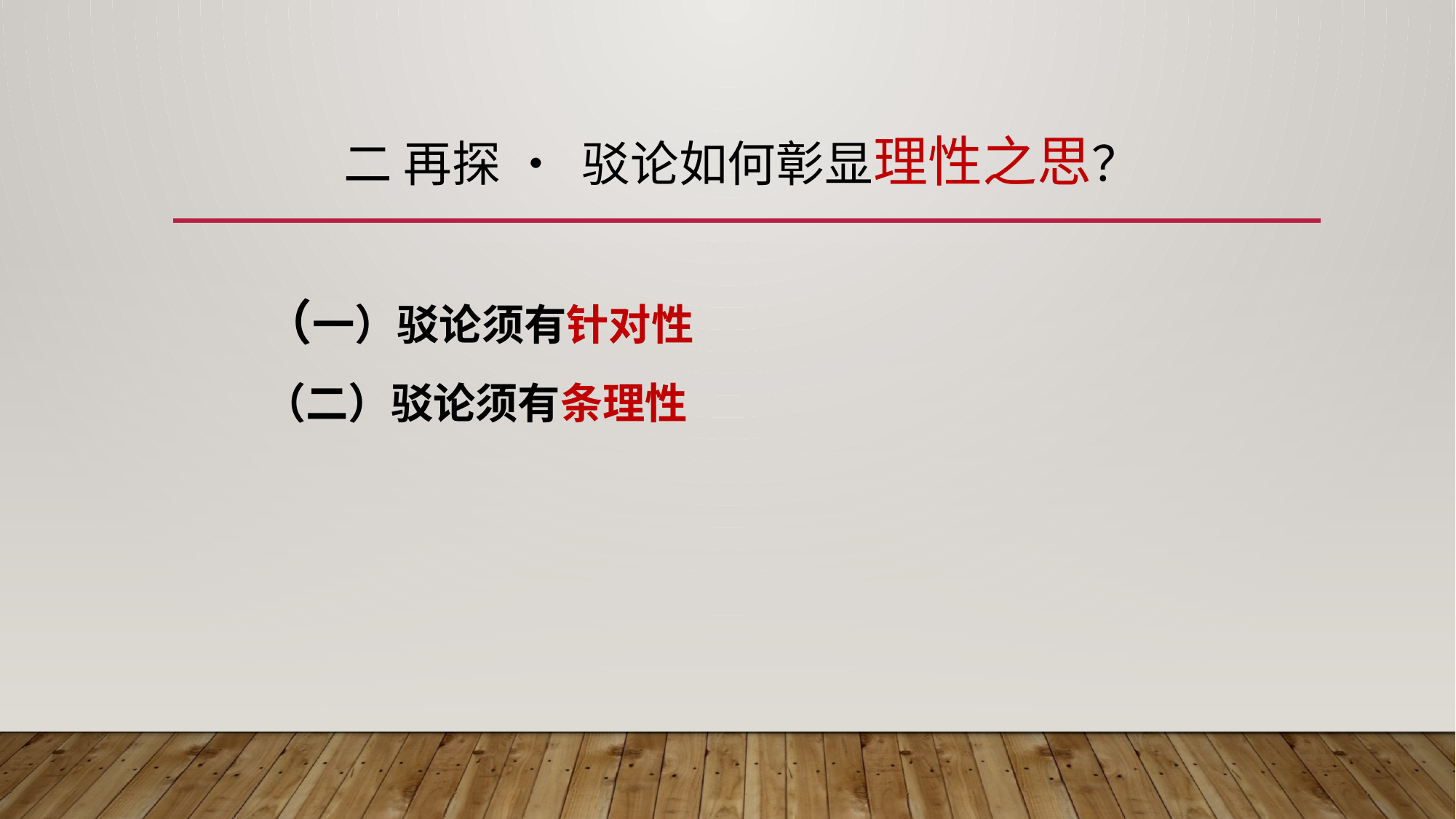

# 二 再探 •  驳论如何彰显理性之思？
（一）驳论须有针对性
（二）驳论须有条理性